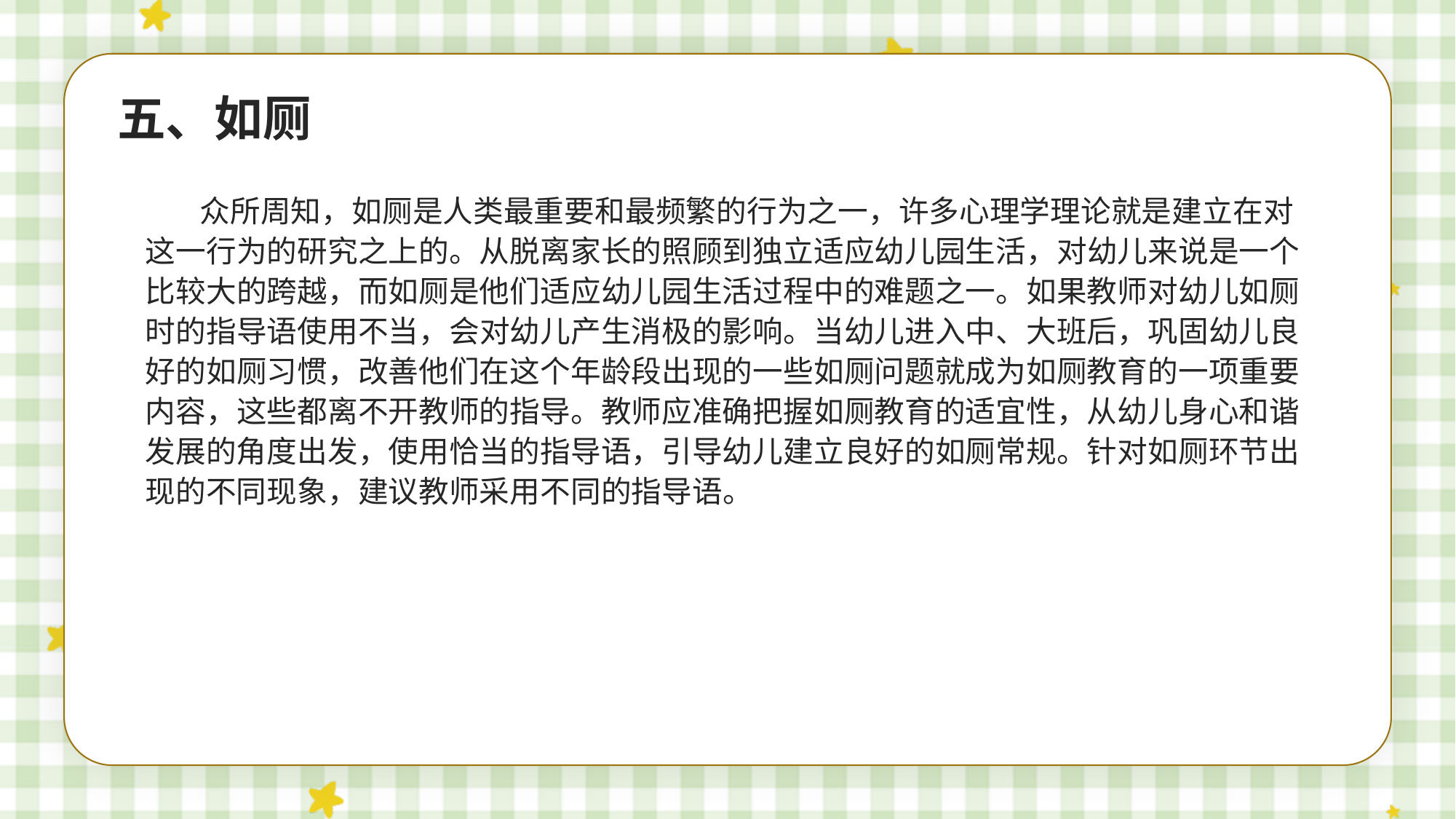

五、如厕
众所周知，如厕是人类最重要和最频繁的行为之一，许多心理学理论就是建立在对这一行为的研究之上的。从脱离家长的照顾到独立适应幼儿园生活，对幼儿来说是一个比较大的跨越，而如厕是他们适应幼儿园生活过程中的难题之一。如果教师对幼儿如厕时的指导语使用不当，会对幼儿产生消极的影响。当幼儿进入中、大班后，巩固幼儿良好的如厕习惯，改善他们在这个年龄段出现的一些如厕问题就成为如厕教育的一项重要内容，这些都离不开教师的指导。教师应准确把握如厕教育的适宜性，从幼儿身心和谐发展的角度出发，使用恰当的指导语，引导幼儿建立良好的如厕常规。针对如厕环节出现的不同现象，建议教师采用不同的指导语。